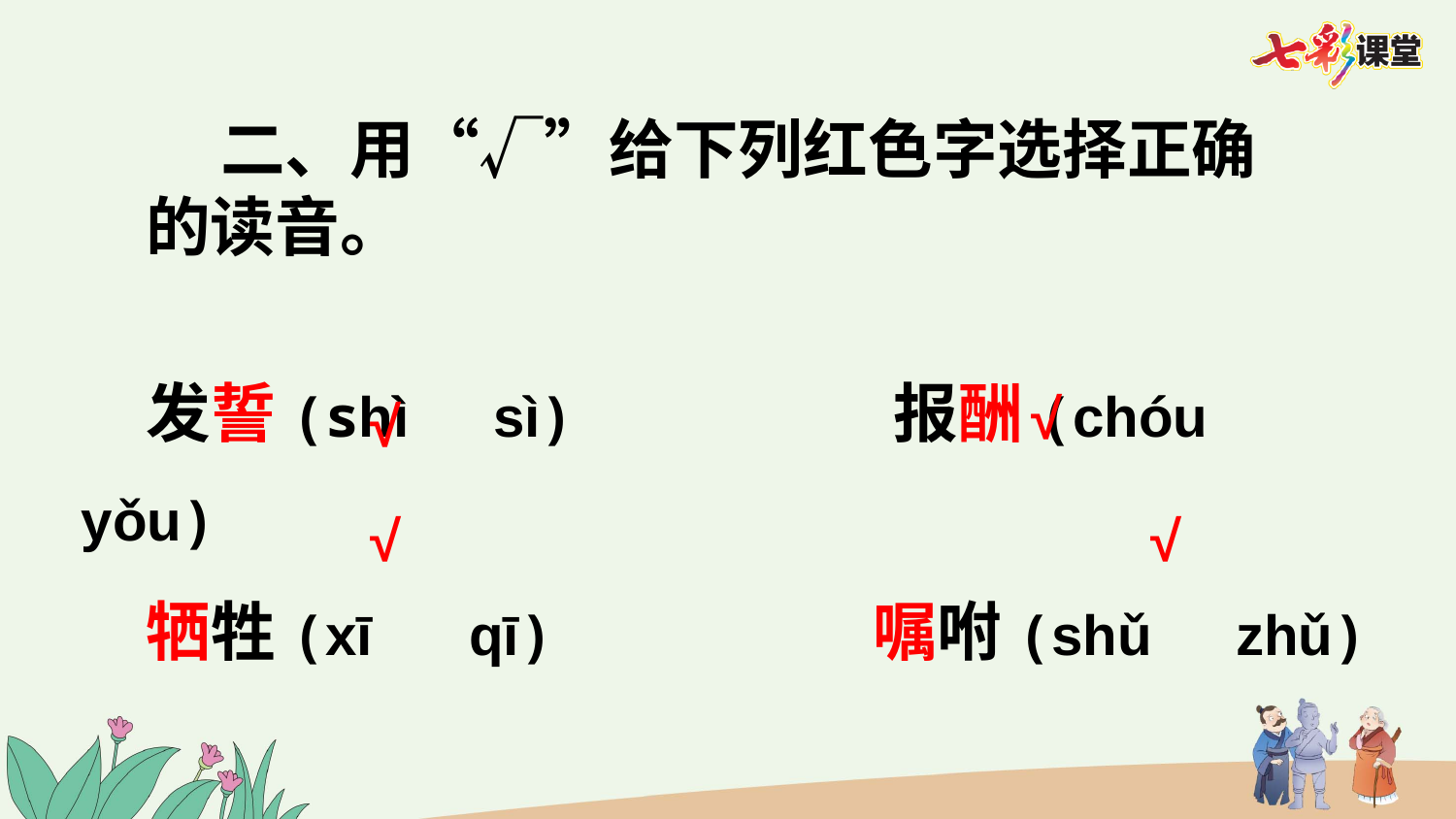

二、用“√”给下列红色字选择正确的读音。
    发誓(shì　sì)         报酬(chóu　yǒu)
    牺牲(xī　 qī)         嘱咐(shǔ　zhǔ)
√
√
√
√